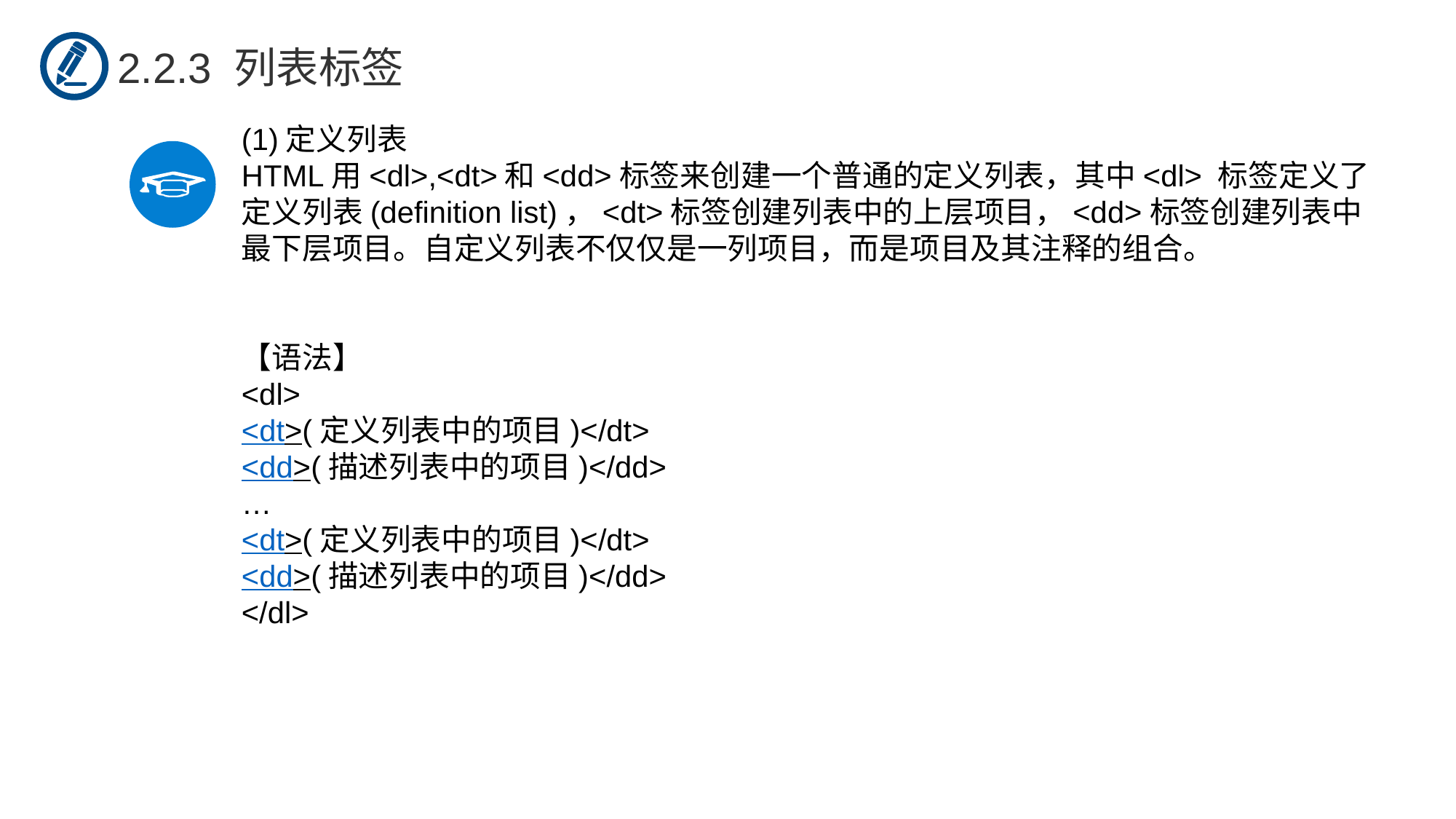

2.2.3 列表标签
(1)定义列表
HTML用<dl>,<dt>和<dd>标签来创建一个普通的定义列表，其中<dl> 标签定义了定义列表(definition list)，<dt>标签创建列表中的上层项目，<dd>标签创建列表中最下层项目。自定义列表不仅仅是一列项目，而是项目及其注释的组合。

【语法】
<dl>
<dt>(定义列表中的项目)</dt>
<dd>(描述列表中的项目)</dd>
…
<dt>(定义列表中的项目)</dt>
<dd>(描述列表中的项目)</dd>
</dl>